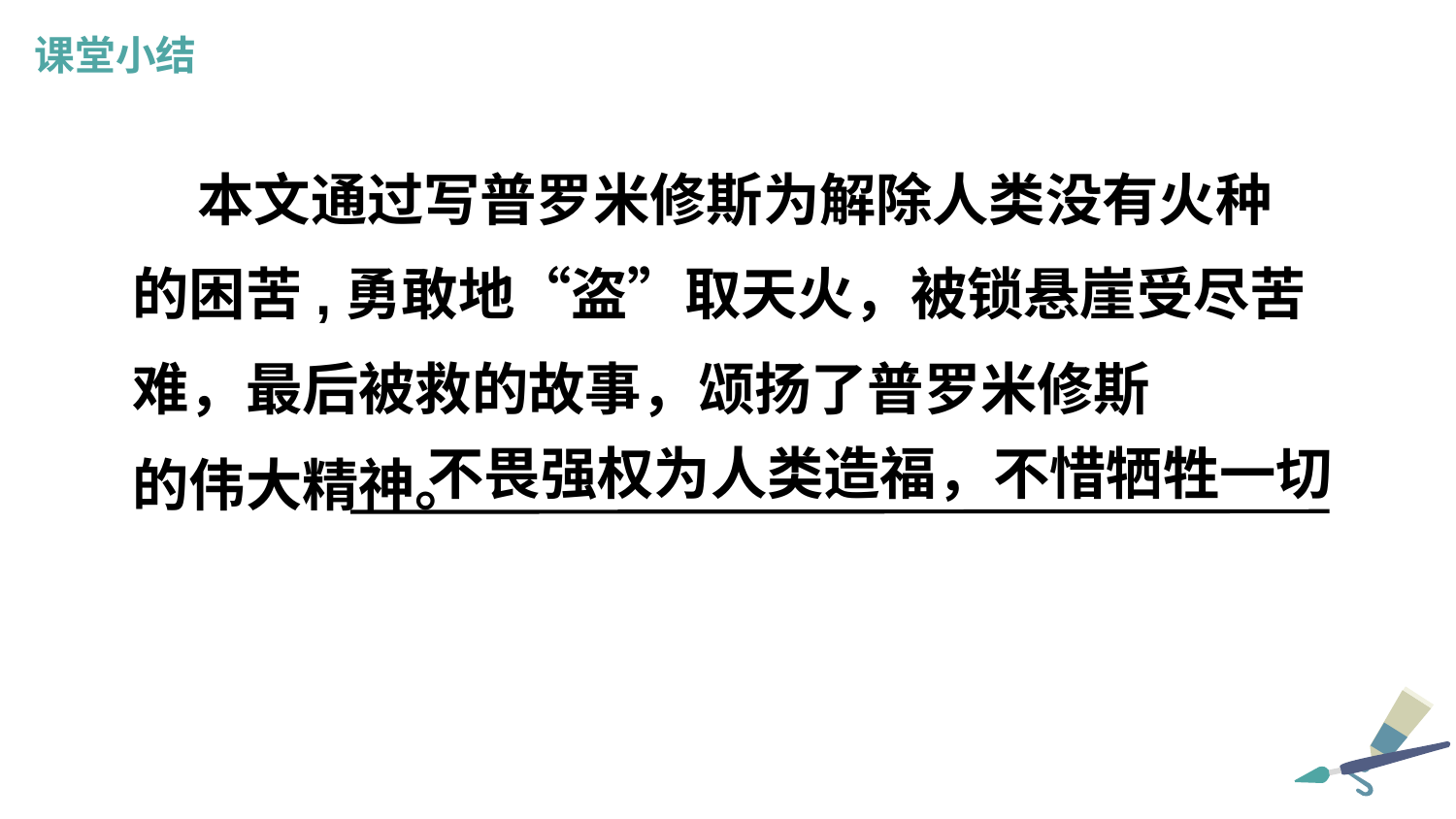

课堂小结
    本文通过写普罗米修斯为解除人类没有火种的困苦,勇敢地“盗”取天火，被锁悬崖受尽苦难，最后被救的故事，颂扬了普罗米修斯
的伟大精神。
不畏强权为人类造福，不惜牺牲一切